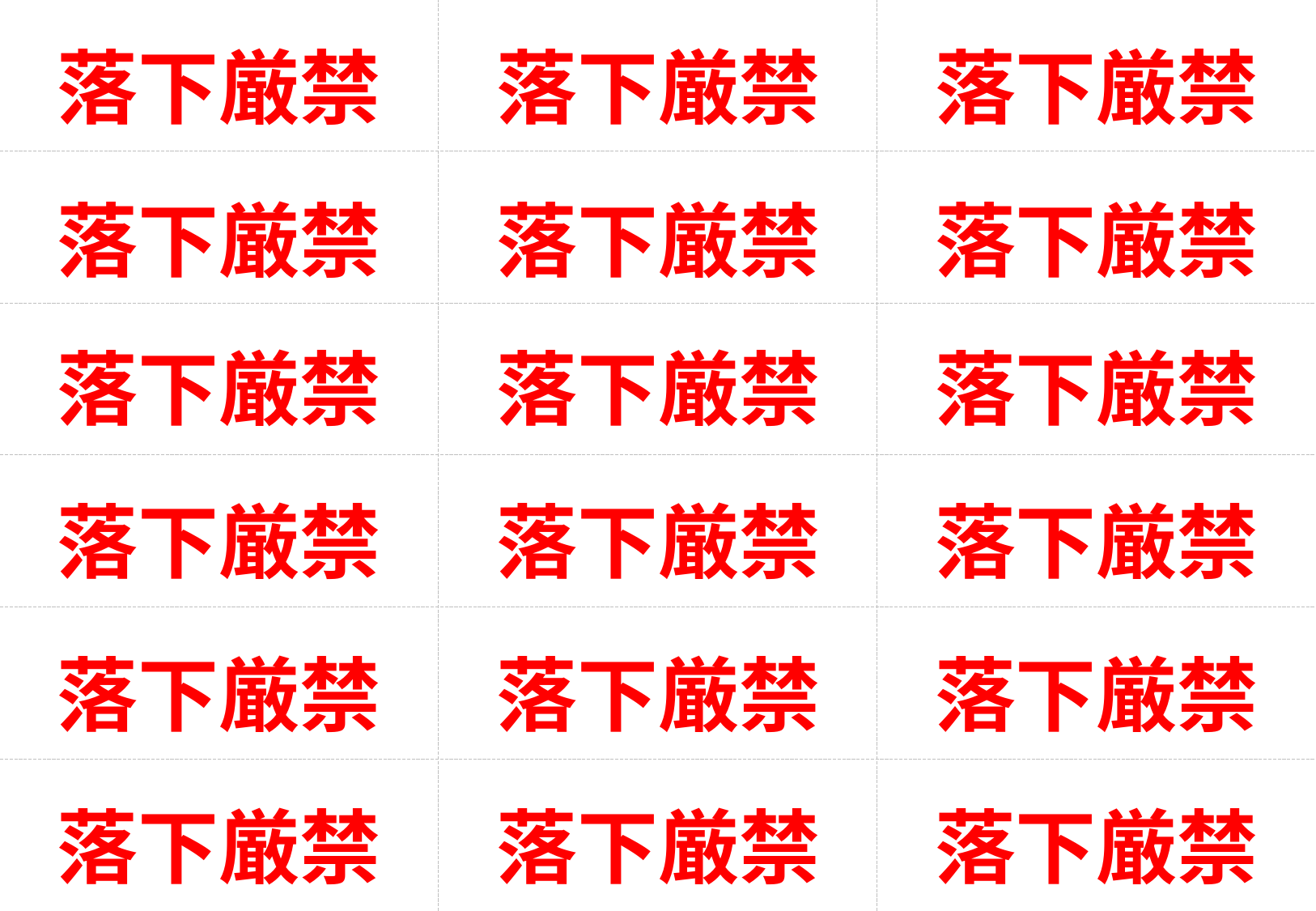

落下厳禁
落下厳禁
落下厳禁
落下厳禁
落下厳禁
落下厳禁
落下厳禁
落下厳禁
落下厳禁
落下厳禁
落下厳禁
落下厳禁
落下厳禁
落下厳禁
落下厳禁
落下厳禁
落下厳禁
落下厳禁